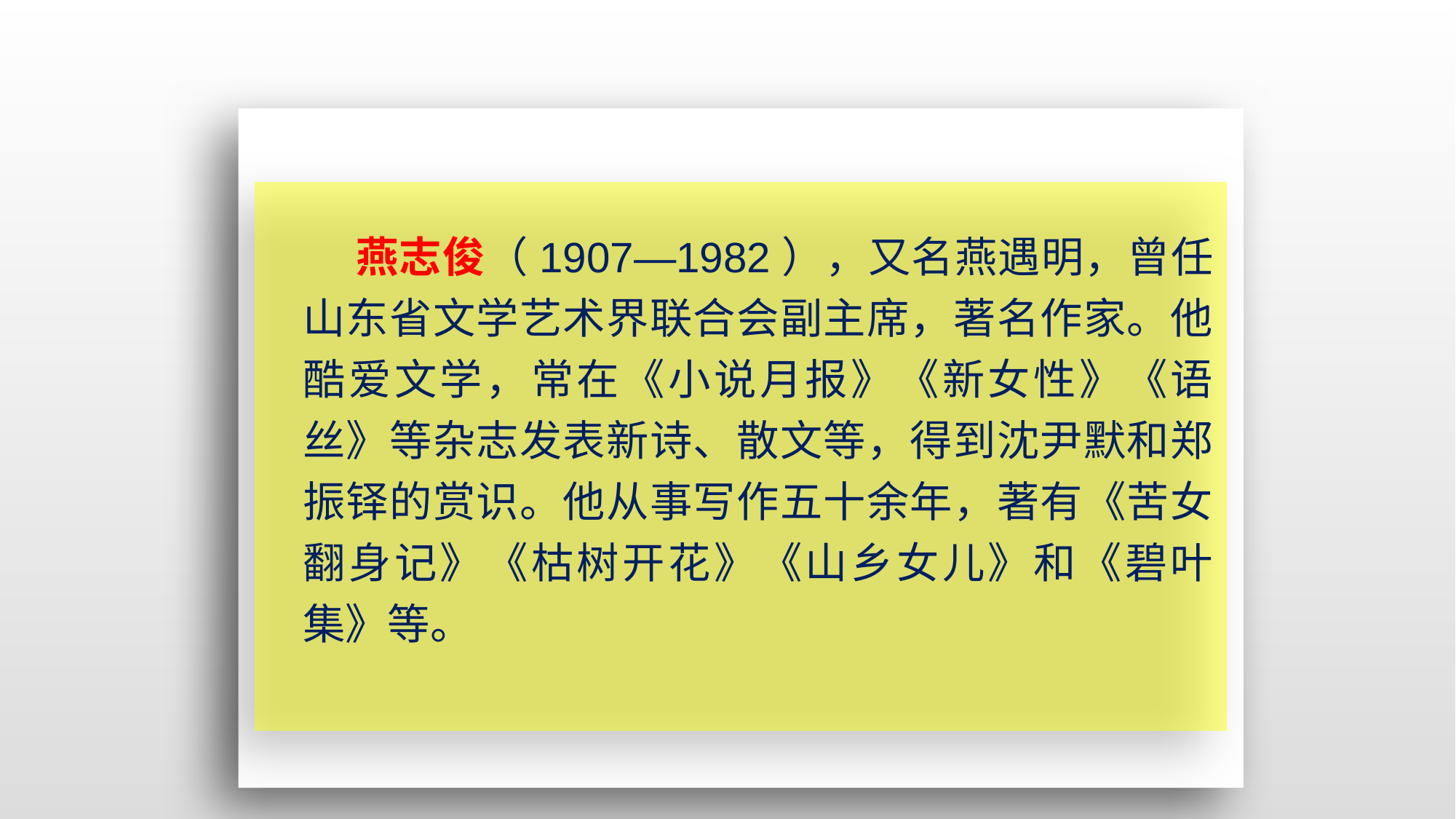

燕志俊（1907—1982），又名燕遇明，曾任山东省文学艺术界联合会副主席，著名作家。他酷爱文学，常在《小说月报》《新女性》《语丝》等杂志发表新诗、散文等，得到沈尹默和郑振铎的赏识。他从事写作五十余年，著有《苦女翻身记》《枯树开花》《山乡女儿》和《碧叶集》等。